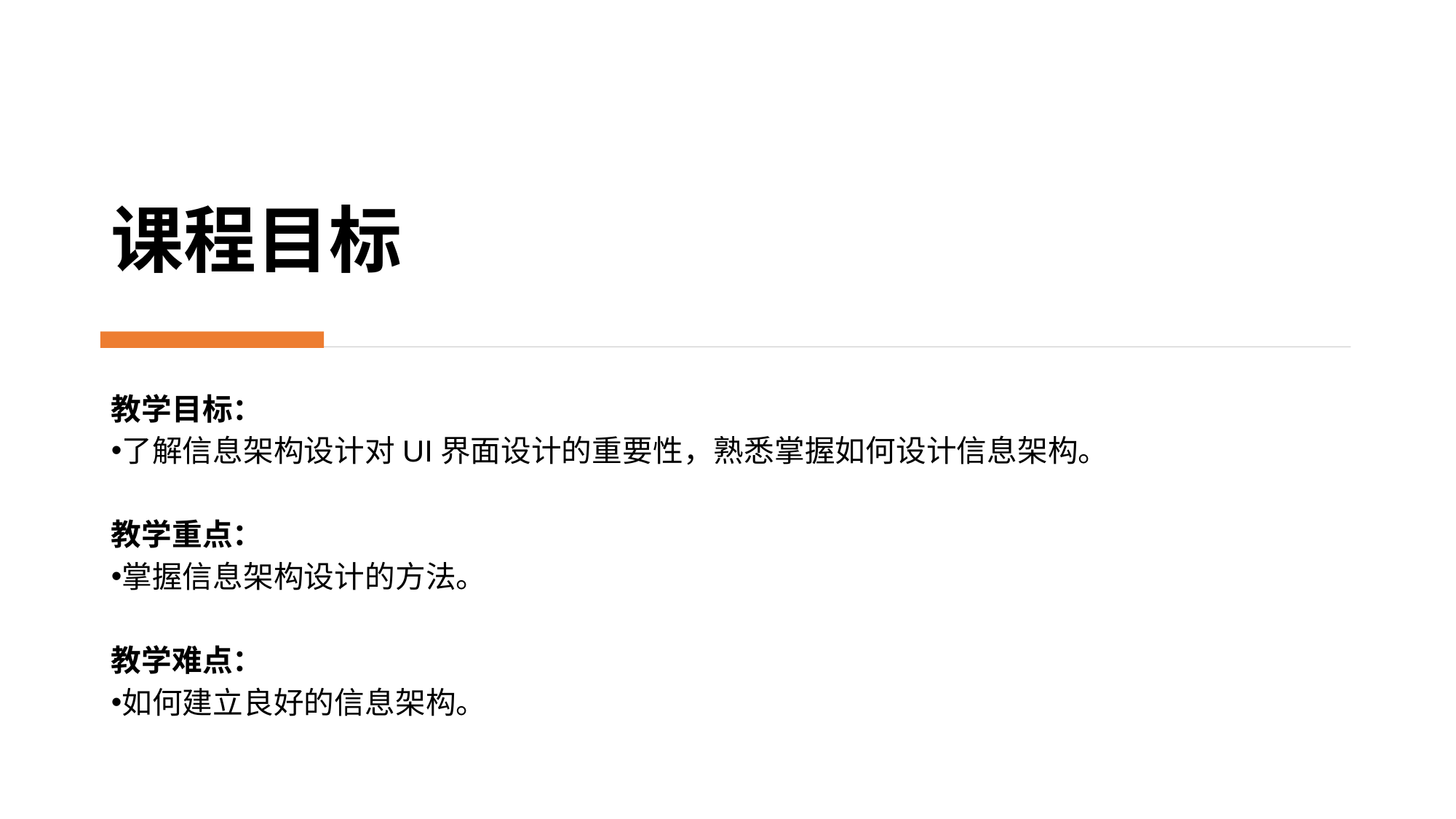

课程目标

教学目标：
了解信息架构设计对UI界面设计的重要性，熟悉掌握如何设计信息架构。

教学重点：
掌握信息架构设计的方法。

教学难点：
如何建立良好的信息架构。